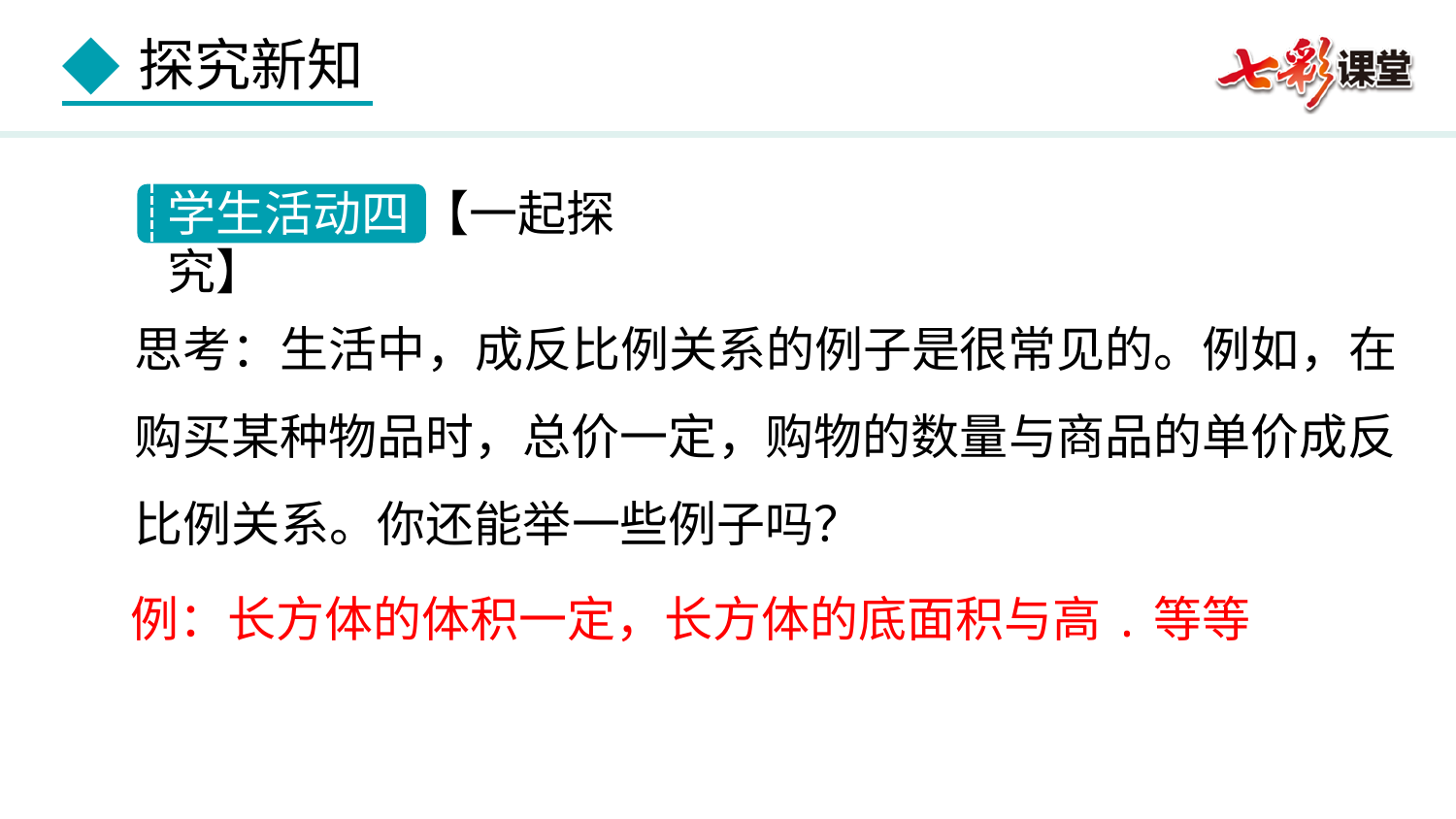

学生活动四 【一起探究】

思考：生活中，成反比例关系的例子是很常见的。例如，在购买某种物品时，总价一定，购物的数量与商品的单价成反比例关系。你还能举一些例子吗？
例：长方体的体积一定，长方体的底面积与高.等等